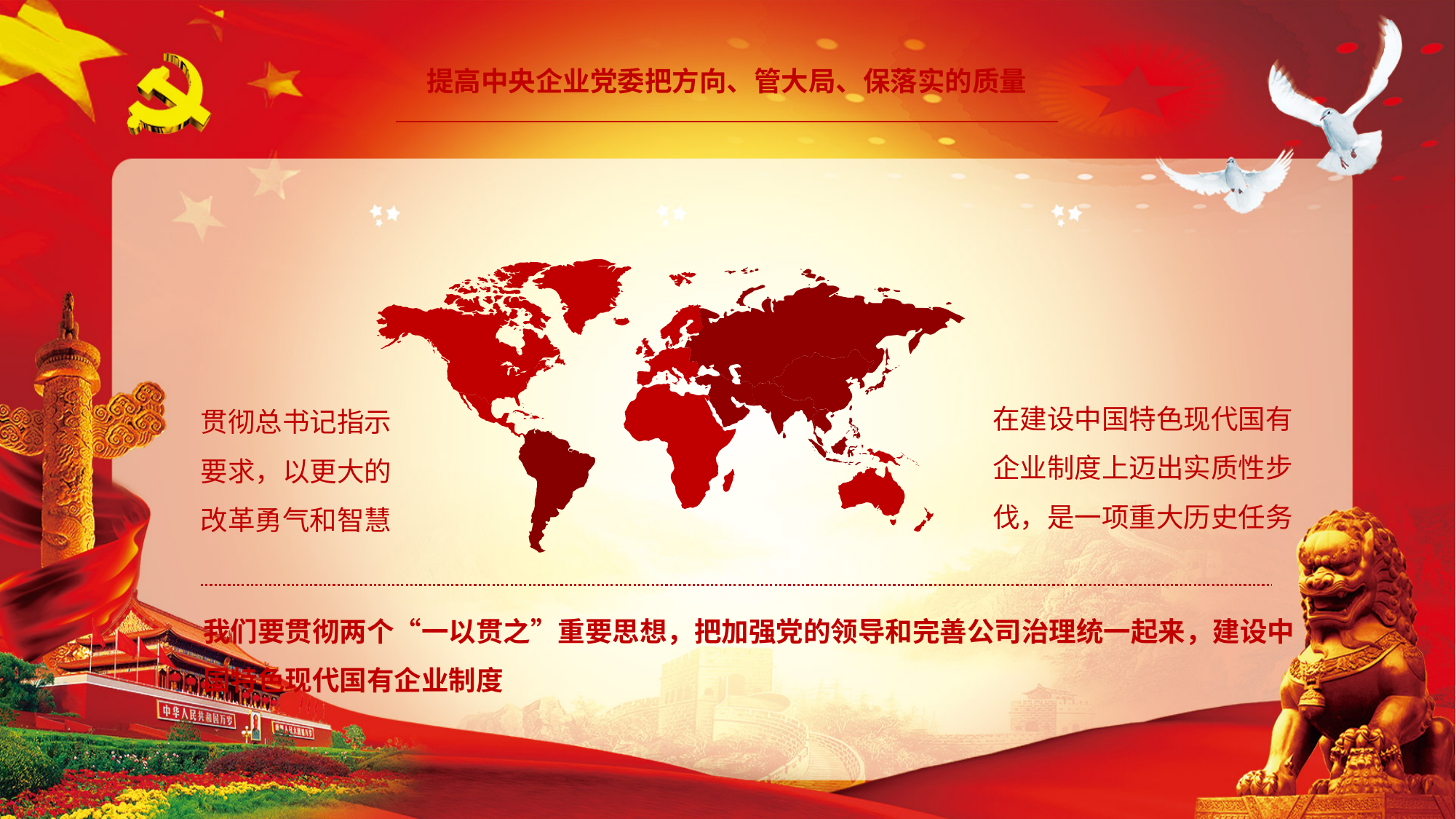

提高中央企业党委把方向、管大局、保落实的质量

在建设中国特色现代国有企业制度上迈出实质性步伐，是一项重大历史任务
贯彻总书记指示要求，以更大的改革勇气和智慧

我们要贯彻两个“一以贯之”重要思想，把加强党的领导和完善公司治理统一起来，建设中国特色现代国有企业制度